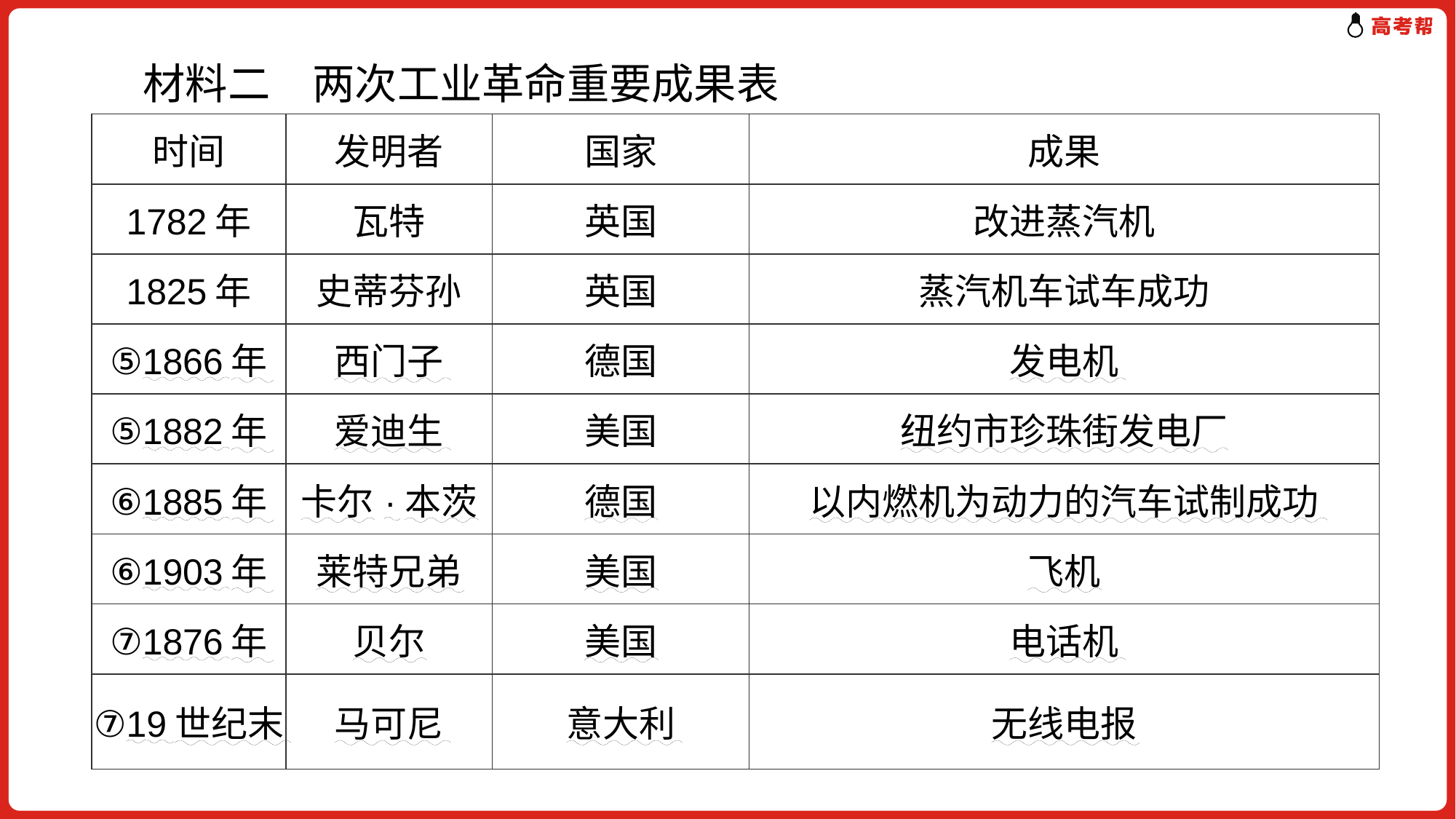

材料二　两次工业革命重要成果表
| 时间 | 发明者 | 国家 | 成果 |
| --- | --- | --- | --- |
| 1782年 | 瓦特 | 英国 | 改进蒸汽机 |
| 1825年 | 史蒂芬孙 | 英国 | 蒸汽机车试车成功 |
| ⑤1866年 | 西门子 | 德国 | 发电机 |
| ⑤1882年 | 爱迪生 | 美国 | 纽约市珍珠街发电厂 |
| ⑥1885年 | 卡尔·本茨 | 德国 | 以内燃机为动力的汽车试制成功 |
| ⑥1903年 | 莱特兄弟 | 美国 | 飞机 |
| ⑦1876年 | 贝尔 | 美国 | 电话机 |
| ⑦19世纪末 | 马可尼 | 意大利 | 无线电报 |